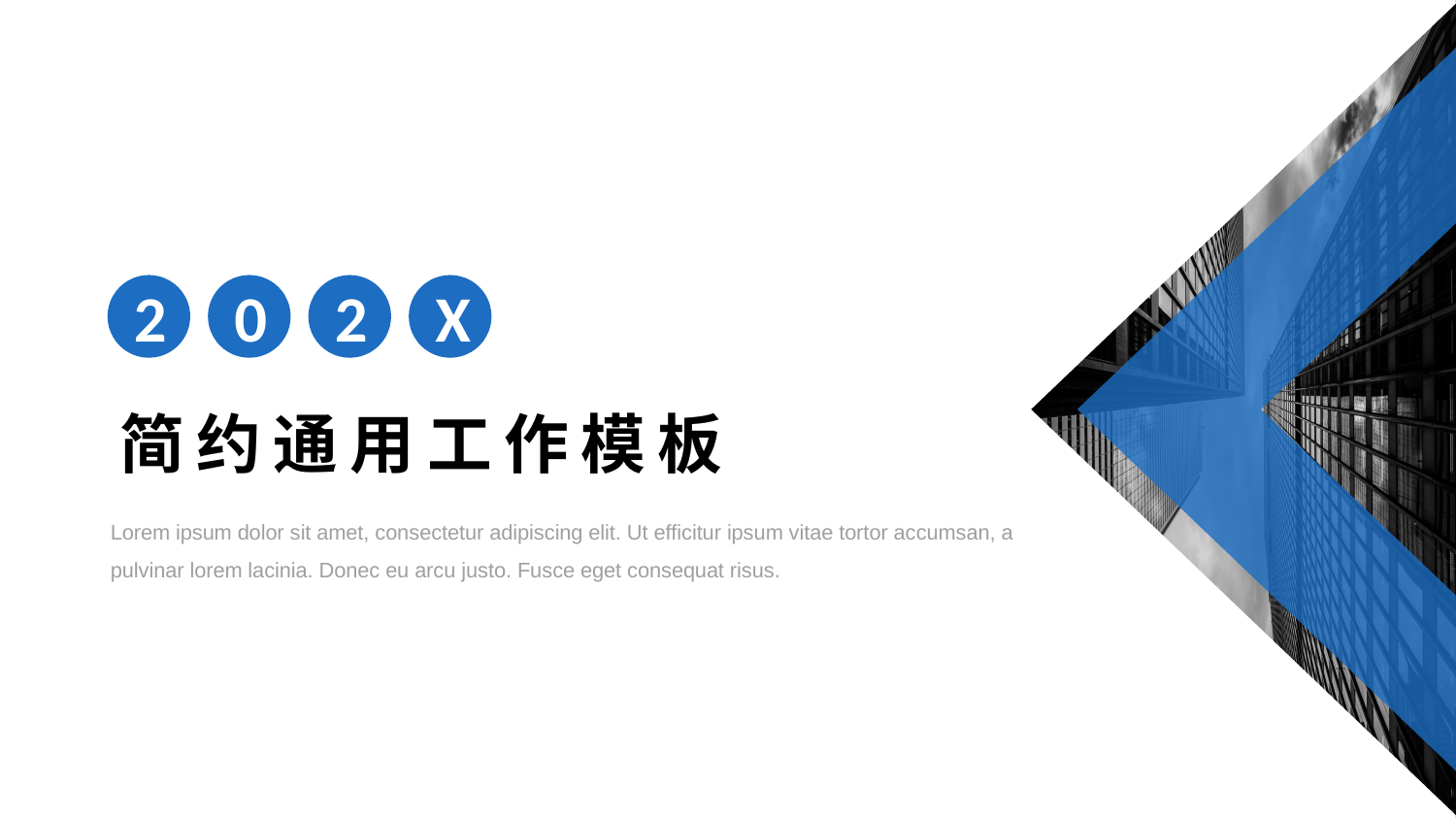

2
0
2
X
简约通用工作模板
Lorem ipsum dolor sit amet, consectetur adipiscing elit. Ut efficitur ipsum vitae tortor accumsan, a pulvinar lorem lacinia. Donec eu arcu justo. Fusce eget consequat risus.